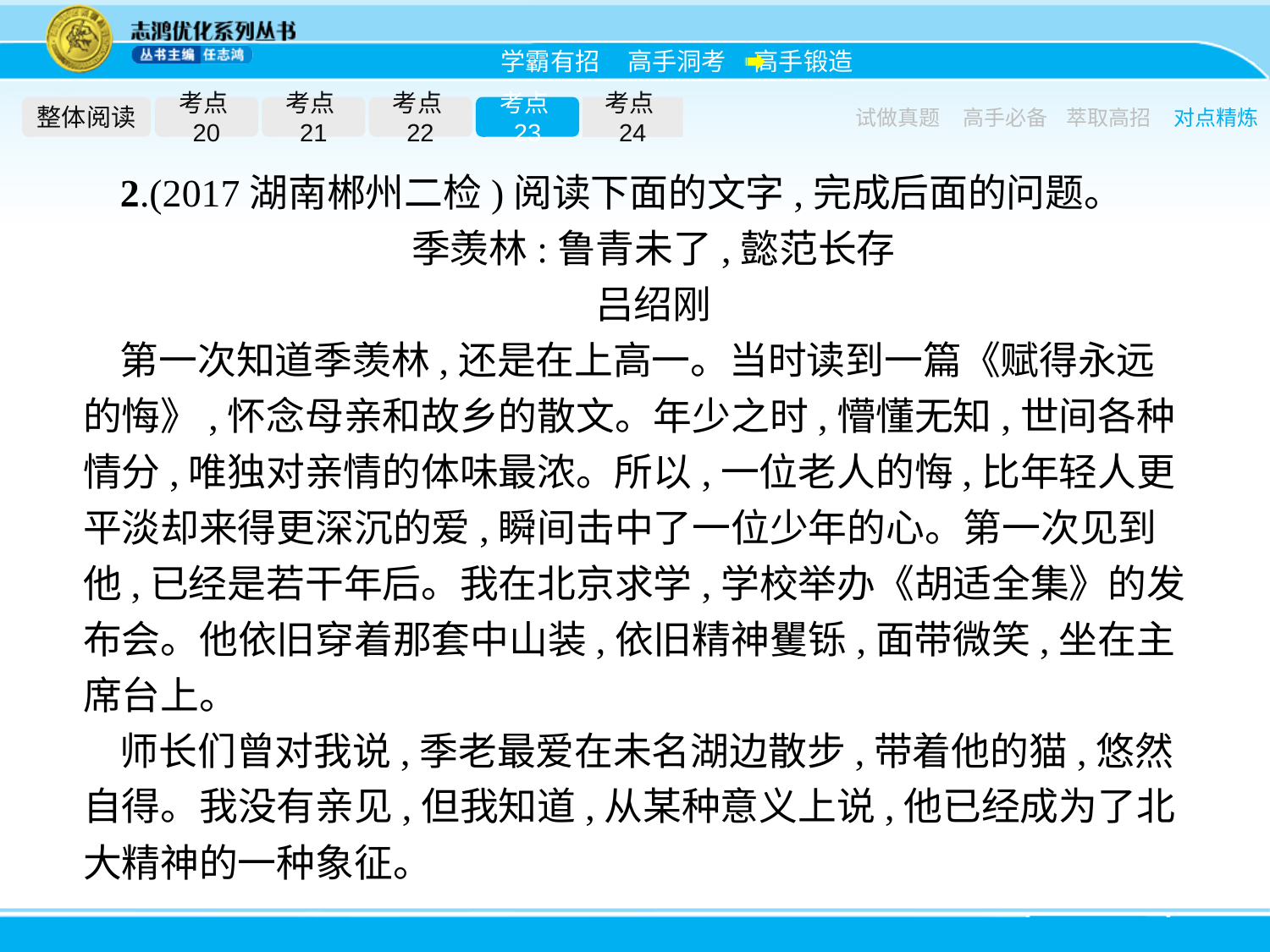

整体阅读
考点20
考点21
考点22
考点23
考点24
试做真题
高手必备
萃取高招
对点精炼
2.(2017湖南郴州二检)阅读下面的文字,完成后面的问题。
季羡林:鲁青未了,懿范长存
吕绍刚
第一次知道季羡林,还是在上高一。当时读到一篇《赋得永远的悔》,怀念母亲和故乡的散文。年少之时,懵懂无知,世间各种情分,唯独对亲情的体味最浓。所以,一位老人的悔,比年轻人更平淡却来得更深沉的爱,瞬间击中了一位少年的心。第一次见到他,已经是若干年后。我在北京求学,学校举办《胡适全集》的发布会。他依旧穿着那套中山装,依旧精神矍铄,面带微笑,坐在主席台上。
师长们曾对我说,季老最爱在未名湖边散步,带着他的猫,悠然自得。我没有亲见,但我知道,从某种意义上说,他已经成为了北大精神的一种象征。